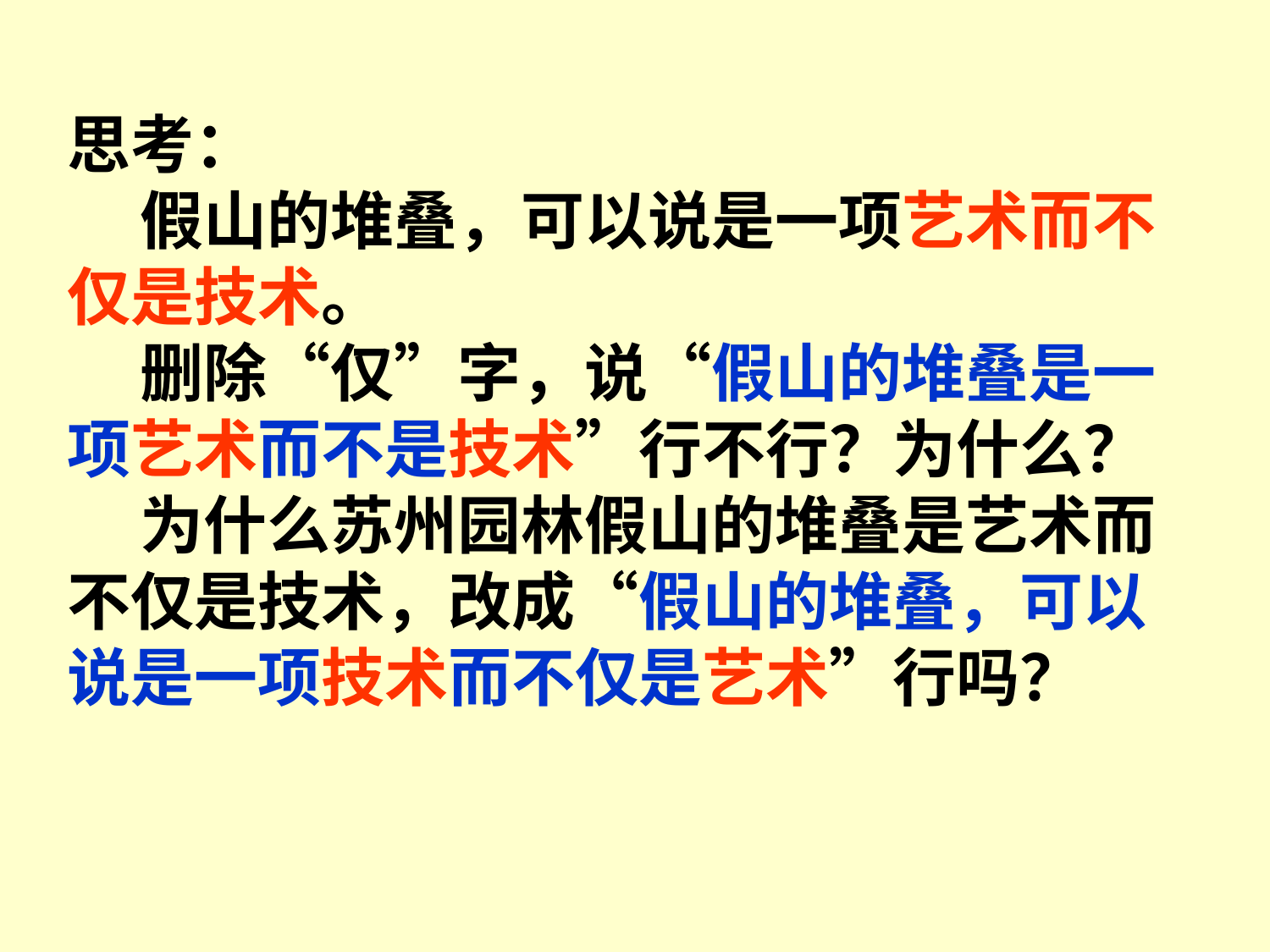

思考：
    假山的堆叠，可以说是一项艺术而不仅是技术。
    删除“仅”字，说“假山的堆叠是一项艺术而不是技术”行不行？为什么？
    为什么苏州园林假山的堆叠是艺术而不仅是技术，改成“假山的堆叠，可以说是一项技术而不仅是艺术”行吗？